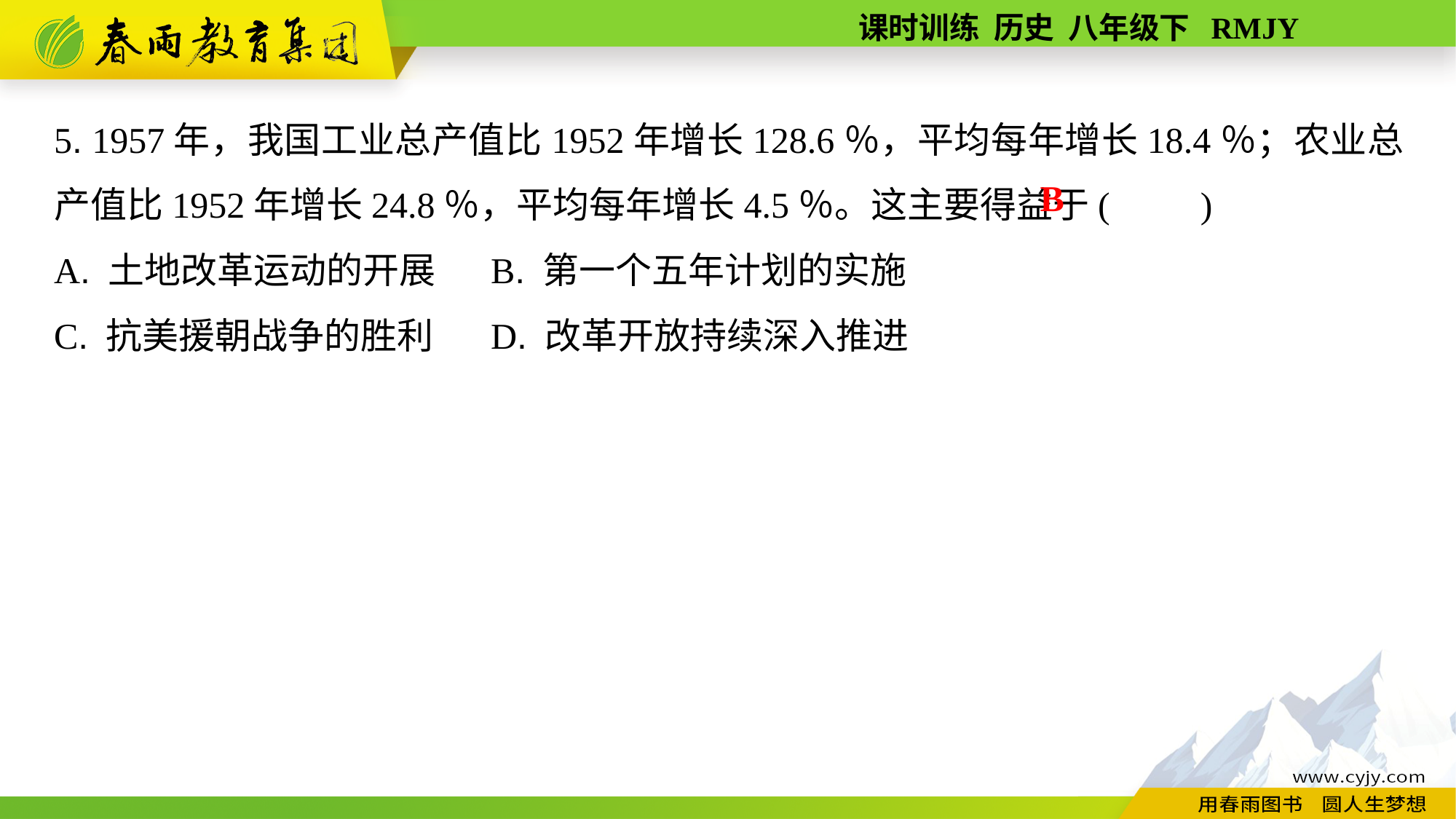

5. 1957年，我国工业总产值比1952年增长128.6％，平均每年增长18.4％；农业总产值比1952年增长24.8％，平均每年增长4.5％。这主要得益于(　　)
A. 土地改革运动的开展	B. 第一个五年计划的实施
C. 抗美援朝战争的胜利	D. 改革开放持续深入推进
B